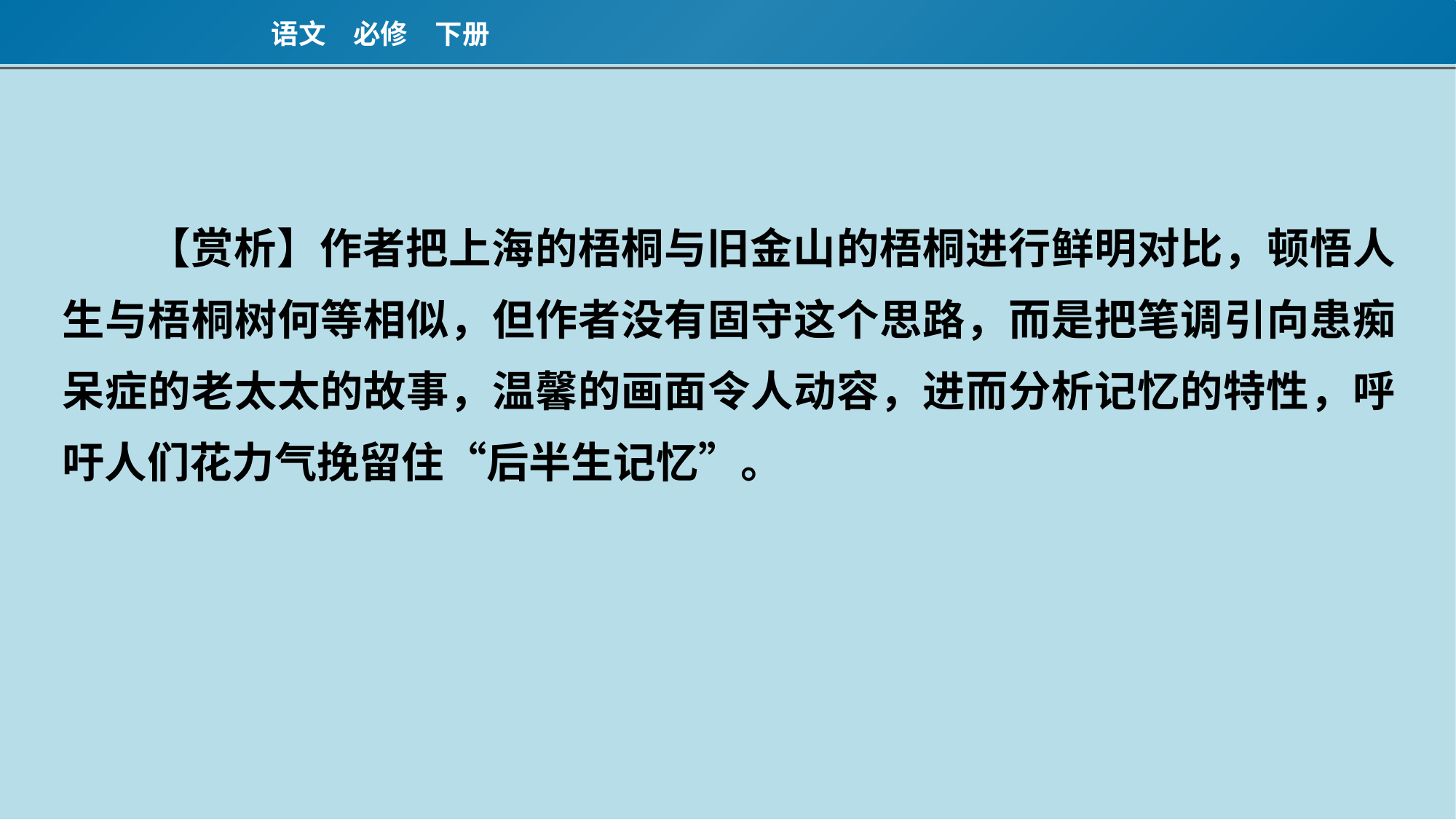

【赏析】作者把上海的梧桐与旧金山的梧桐进行鲜明对比，顿悟人生与梧桐树何等相似，但作者没有固守这个思路，而是把笔调引向患痴呆症的老太太的故事，温馨的画面令人动容，进而分析记忆的特性，呼吁人们花力气挽留住“后半生记忆”。